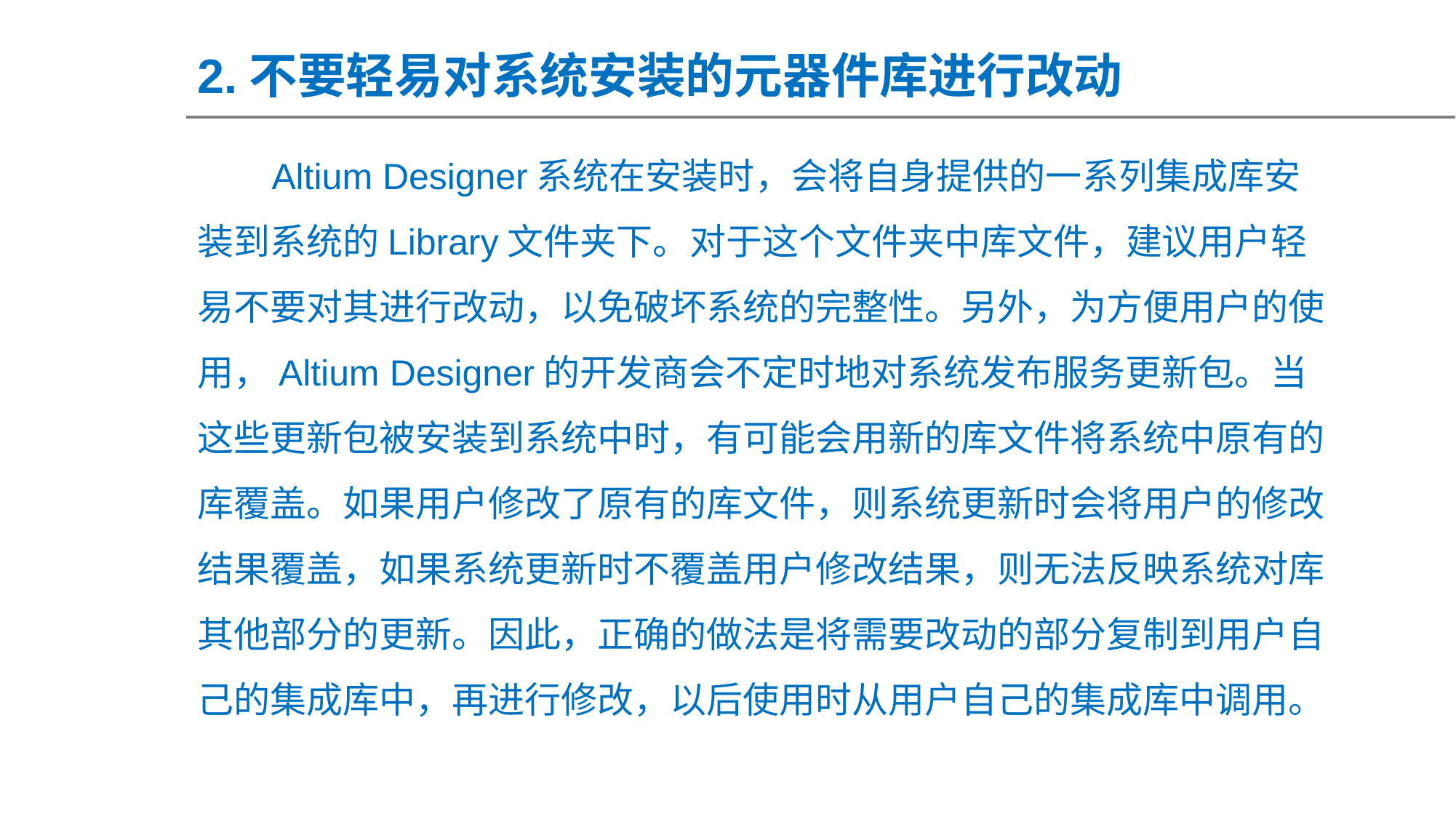

2.不要轻易对系统安装的元器件库进行改动
Altium Designer系统在安装时，会将自身提供的一系列集成库安装到系统的Library文件夹下。对于这个文件夹中库文件，建议用户轻易不要对其进行改动，以免破坏系统的完整性。另外，为方便用户的使用，Altium Designer的开发商会不定时地对系统发布服务更新包。当这些更新包被安装到系统中时，有可能会用新的库文件将系统中原有的库覆盖。如果用户修改了原有的库文件，则系统更新时会将用户的修改结果覆盖，如果系统更新时不覆盖用户修改结果，则无法反映系统对库其他部分的更新。因此，正确的做法是将需要改动的部分复制到用户自己的集成库中，再进行修改，以后使用时从用户自己的集成库中调用。